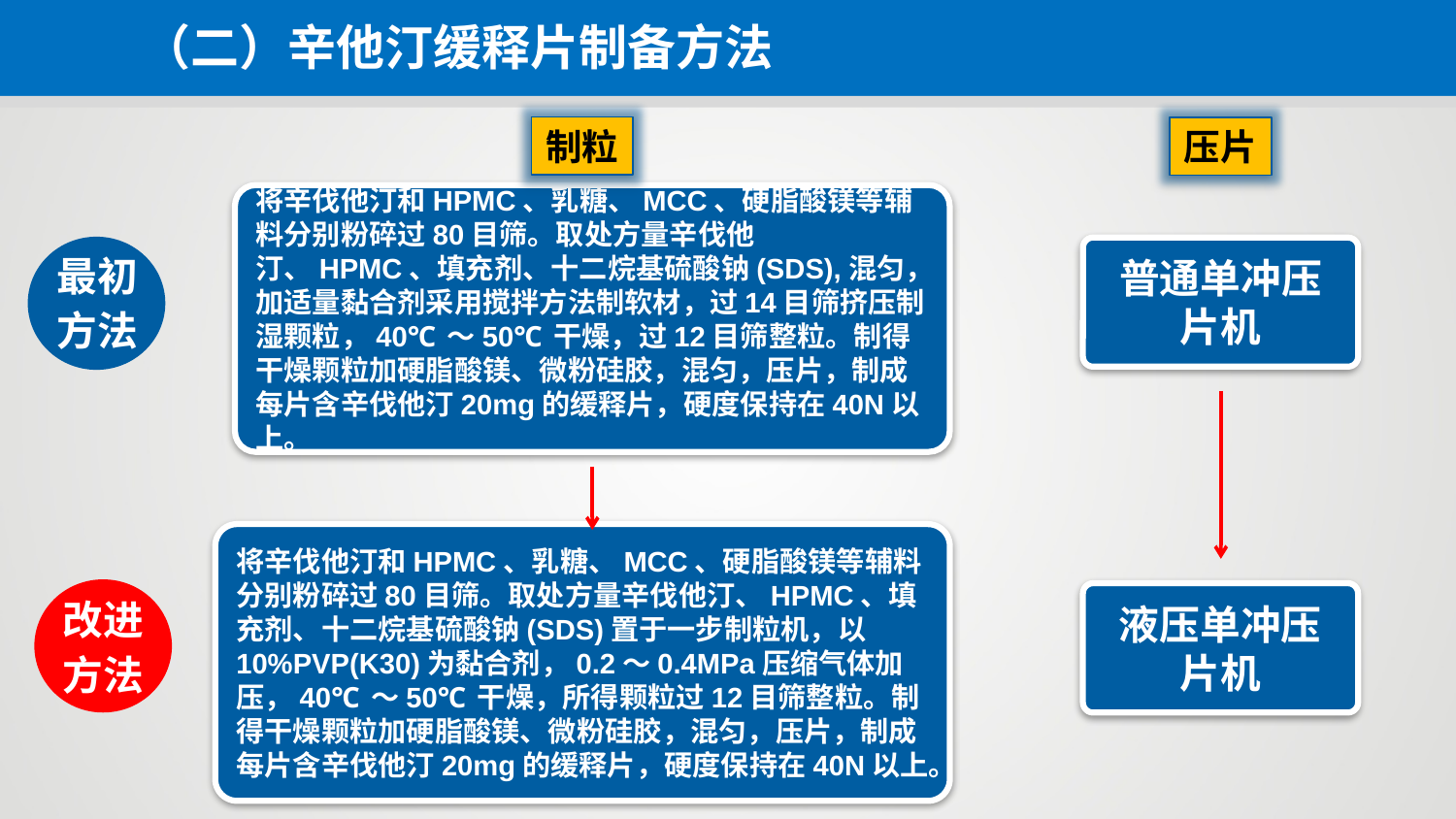

（二）辛他汀缓释片制备方法
制粒
压片
将辛伐他汀和HPMC、乳糖、MCC、硬脂酸镁等辅料分别粉碎过80目筛。取处方量辛伐他汀、HPMC、填充剂、十二烷基硫酸钠(SDS),混匀，加适量黏合剂采用搅拌方法制软材，过14目筛挤压制湿颗粒，40℃～50℃干燥，过12目筛整粒。制得干燥颗粒加硬脂酸镁、微粉硅胶，混匀，压片，制成每片含辛伐他汀20mg的缓释片，硬度保持在40N以上。

最初
方法
普通单冲压片机
将辛伐他汀和HPMC、乳糖、MCC、硬脂酸镁等辅料分别粉碎过80目筛。取处方量辛伐他汀、HPMC、填充剂、十二烷基硫酸钠(SDS)置于一步制粒机，以10%PVP(K30)为黏合剂，0.2～0.4MPa压缩气体加压，40℃～50℃干燥，所得颗粒过12目筛整粒。制得干燥颗粒加硬脂酸镁、微粉硅胶，混匀，压片，制成每片含辛伐他汀20mg的缓释片，硬度保持在40N以上。

改进
方法
液压单冲压片机